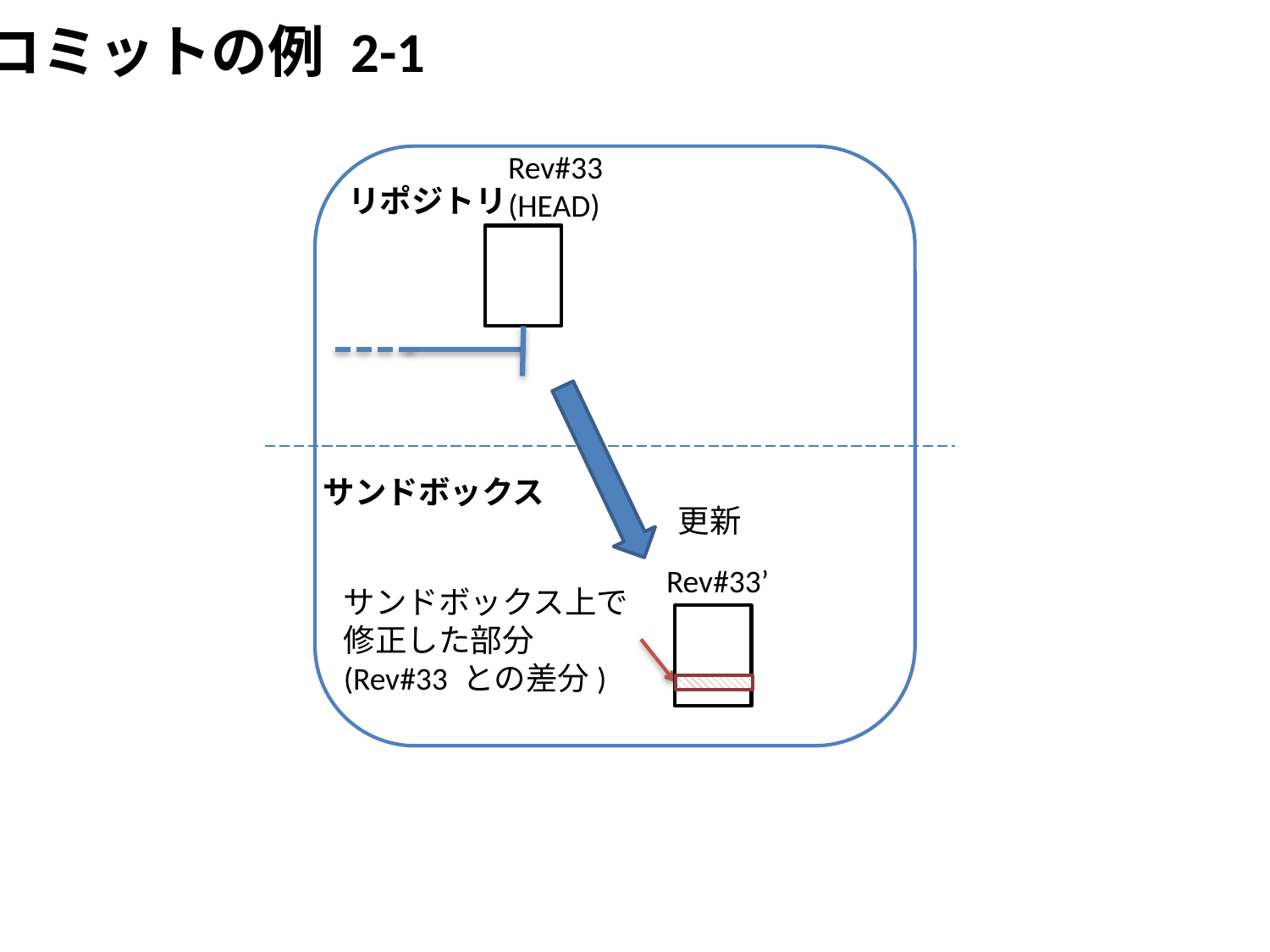

コミットの例 2-1
Rev#33
(HEAD)

リポジトリ

サンドボックス
更新
Rev#33’
サンドボックス上で
修正した部分
(Rev#33 との差分)